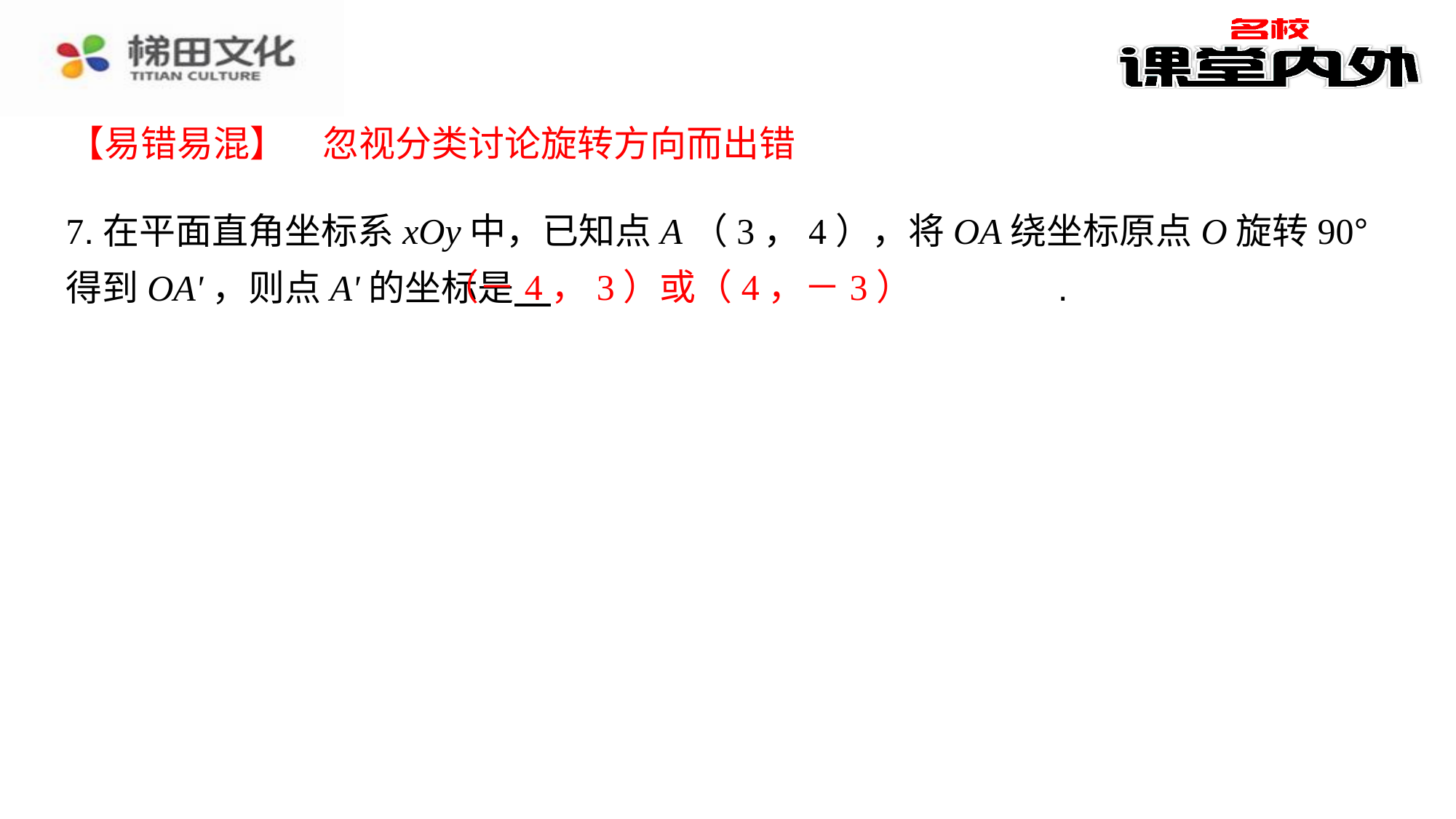

【易错易混】　忽视分类讨论旋转方向而出错
7.在平面直角坐标系xOy中，已知点A（3，4），将OA绕坐标原点O旋转90°得到OA'，则点A'的坐标是 　（－4，3）或（4，－3）　⁠.
（－4，3）或（4，－3）